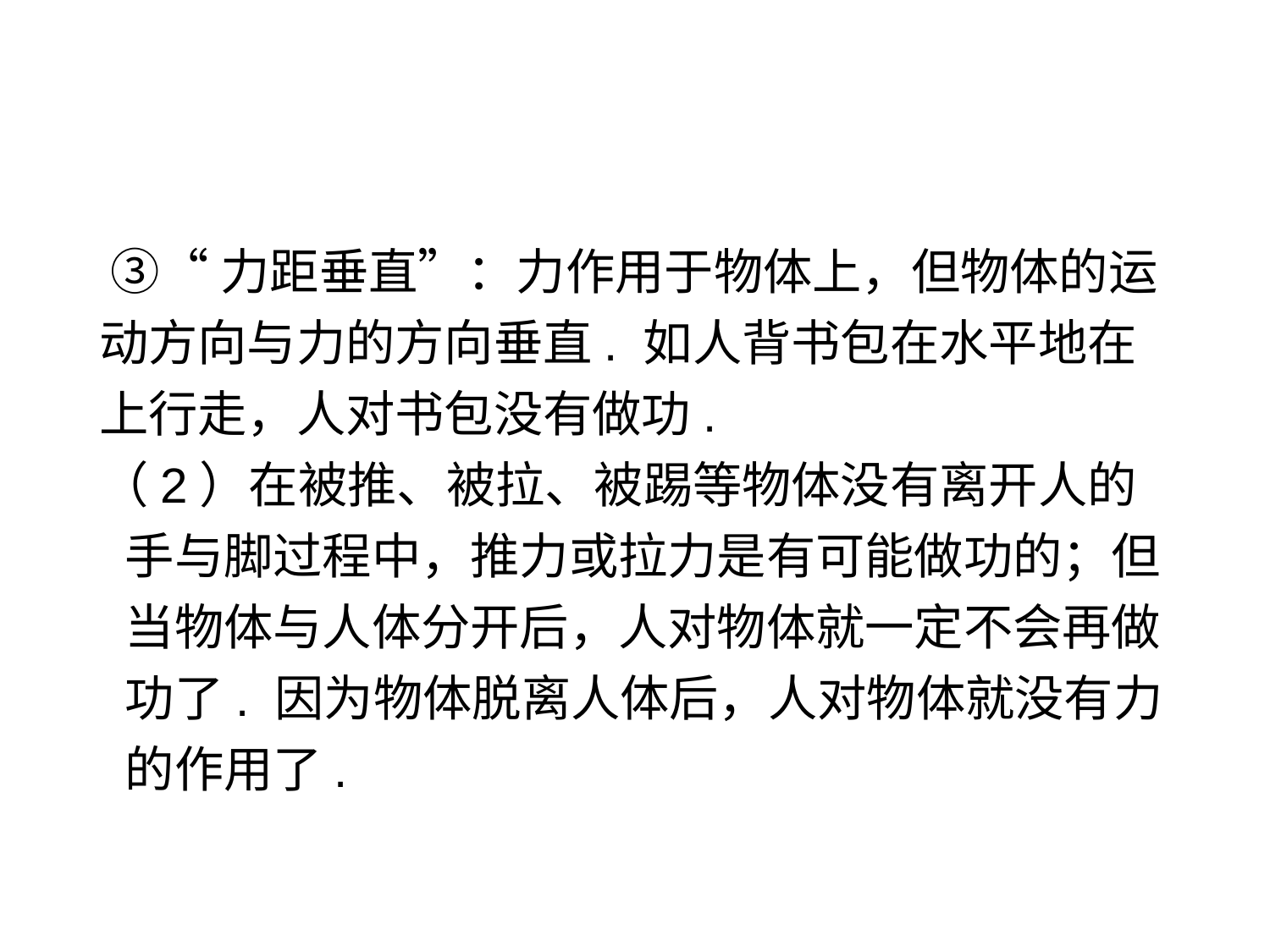

③“力距垂直”：力作用于物体上，但物体的运动方向与力的方向垂直. 如人背书包在水平地在上行走，人对书包没有做功.
（2）在被推、被拉、被踢等物体没有离开人的手与脚过程中，推力或拉力是有可能做功的；但当物体与人体分开后，人对物体就一定不会再做功了. 因为物体脱离人体后，人对物体就没有力的作用了.